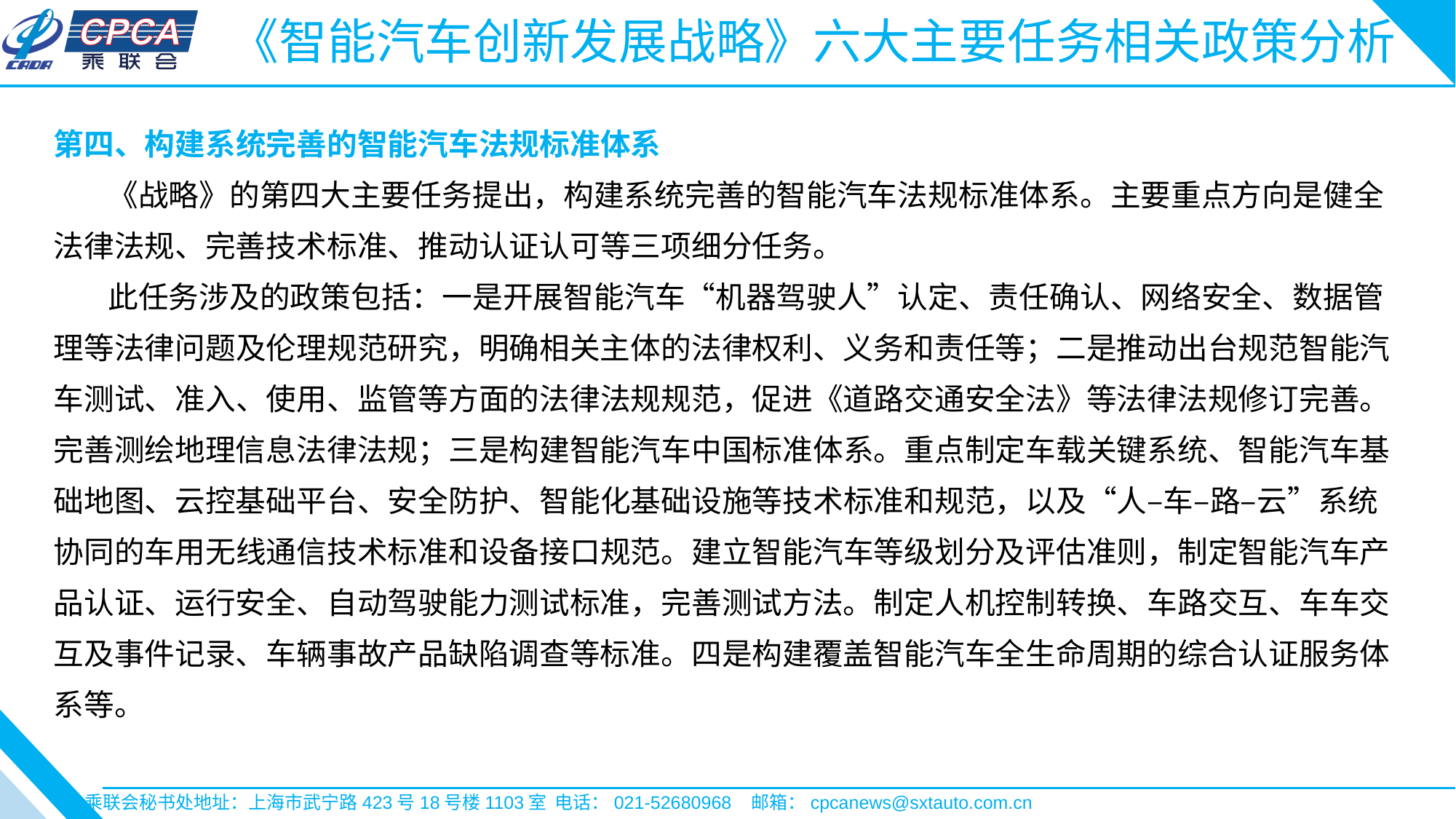

《智能汽车创新发展战略》六大主要任务相关政策分析
第四、构建系统完善的智能汽车法规标准体系
       《战略》的第四大主要任务提出，构建系统完善的智能汽车法规标准体系。主要重点方向是健全法律法规、完善技术标准、推动认证认可等三项细分任务。
       此任务涉及的政策包括：一是开展智能汽车“机器驾驶人”认定、责任确认、网络安全、数据管理等法律问题及伦理规范研究，明确相关主体的法律权利、义务和责任等；二是推动出台规范智能汽车测试、准入、使用、监管等方面的法律法规规范，促进《道路交通安全法》等法律法规修订完善。完善测绘地理信息法律法规；三是构建智能汽车中国标准体系。重点制定车载关键系统、智能汽车基础地图、云控基础平台、安全防护、智能化基础设施等技术标准和规范，以及“人–车–路–云”系统协同的车用无线通信技术标准和设备接口规范。建立智能汽车等级划分及评估准则，制定智能汽车产品认证、运行安全、自动驾驶能力测试标准，完善测试方法。制定人机控制转换、车路交互、车车交互及事件记录、车辆事故产品缺陷调查等标准。四是构建覆盖智能汽车全生命周期的综合认证服务体系等。